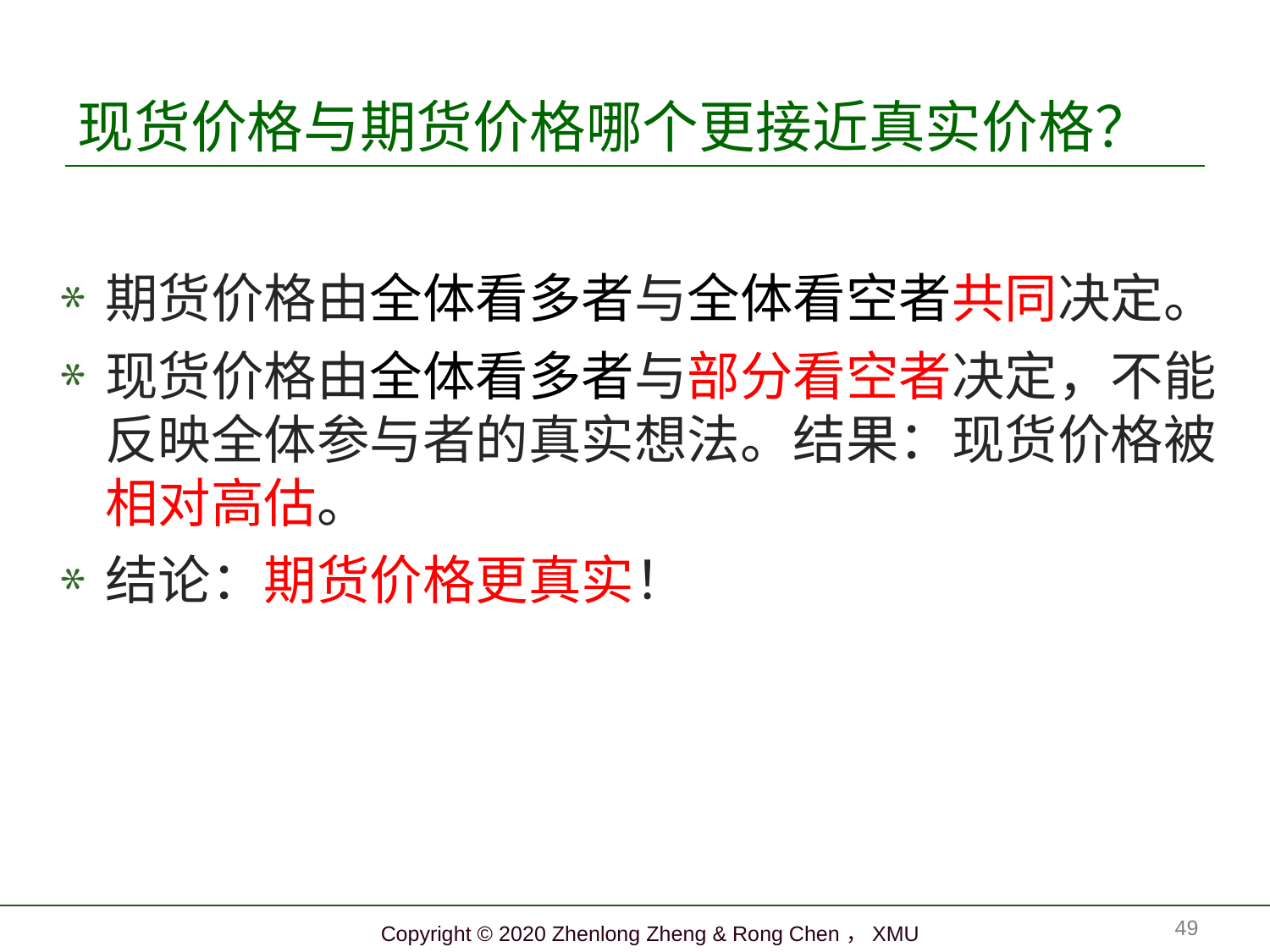

# 现货价格与期货价格哪个更接近真实价格？
期货价格由全体看多者与全体看空者共同决定。
现货价格由全体看多者与部分看空者决定，不能反映全体参与者的真实想法。结果：现货价格被相对高估。
结论：期货价格更真实！
49